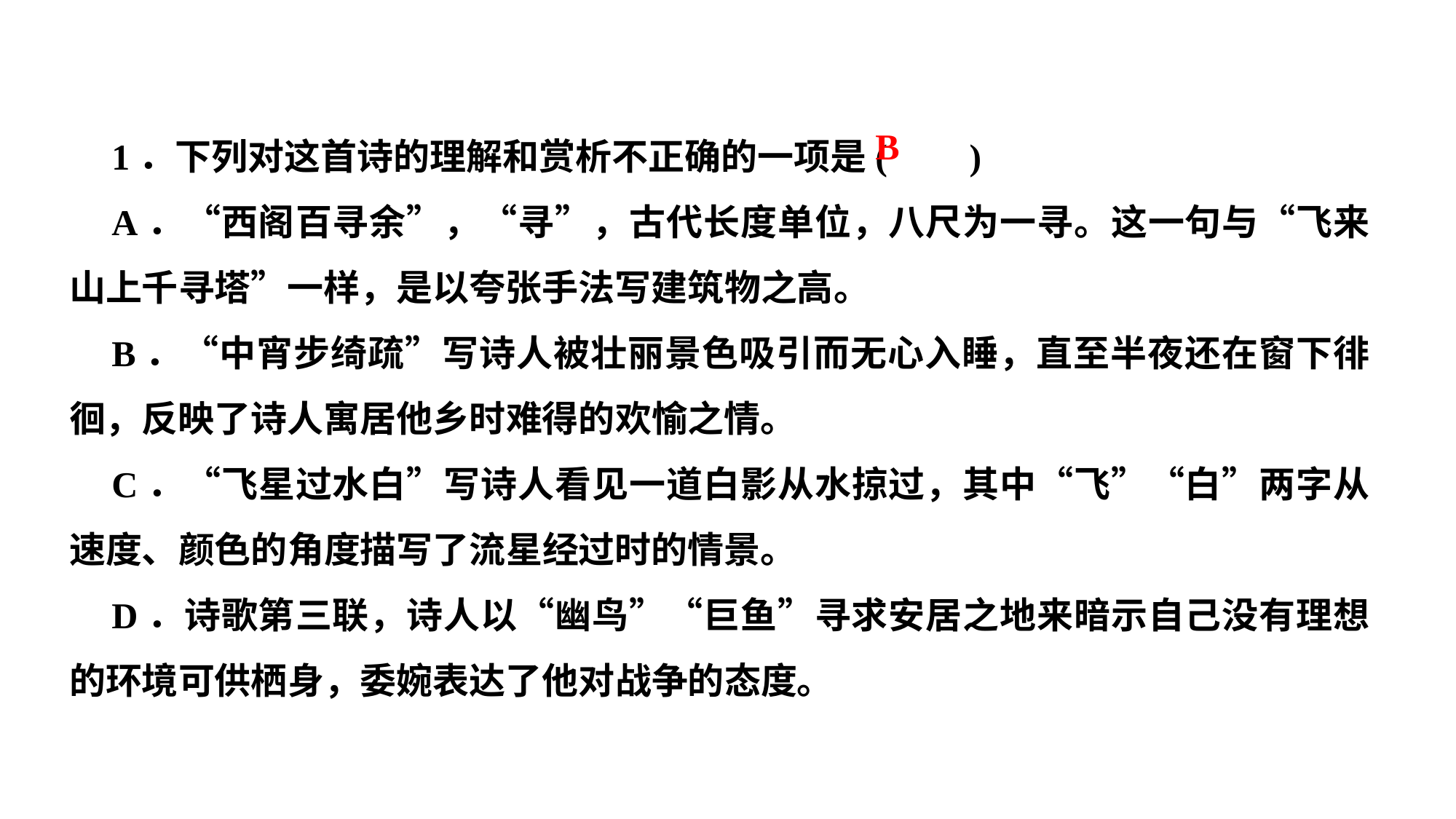

1．下列对这首诗的理解和赏析不正确的一项是(         )
A．“西阁百寻余”，“寻”，古代长度单位，八尺为一寻。这一句与“飞来山上千寻塔”一样，是以夸张手法写建筑物之高。
B．“中宵步绮疏”写诗人被壮丽景色吸引而无心入睡，直至半夜还在窗下徘徊，反映了诗人寓居他乡时难得的欢愉之情。
C．“飞星过水白”写诗人看见一道白影从水掠过，其中“飞”“白”两字从速度、颜色的角度描写了流星经过时的情景。
D．诗歌第三联，诗人以“幽鸟”“巨鱼”寻求安居之地来暗示自己没有理想的环境可供栖身，委婉表达了他对战争的态度。
B